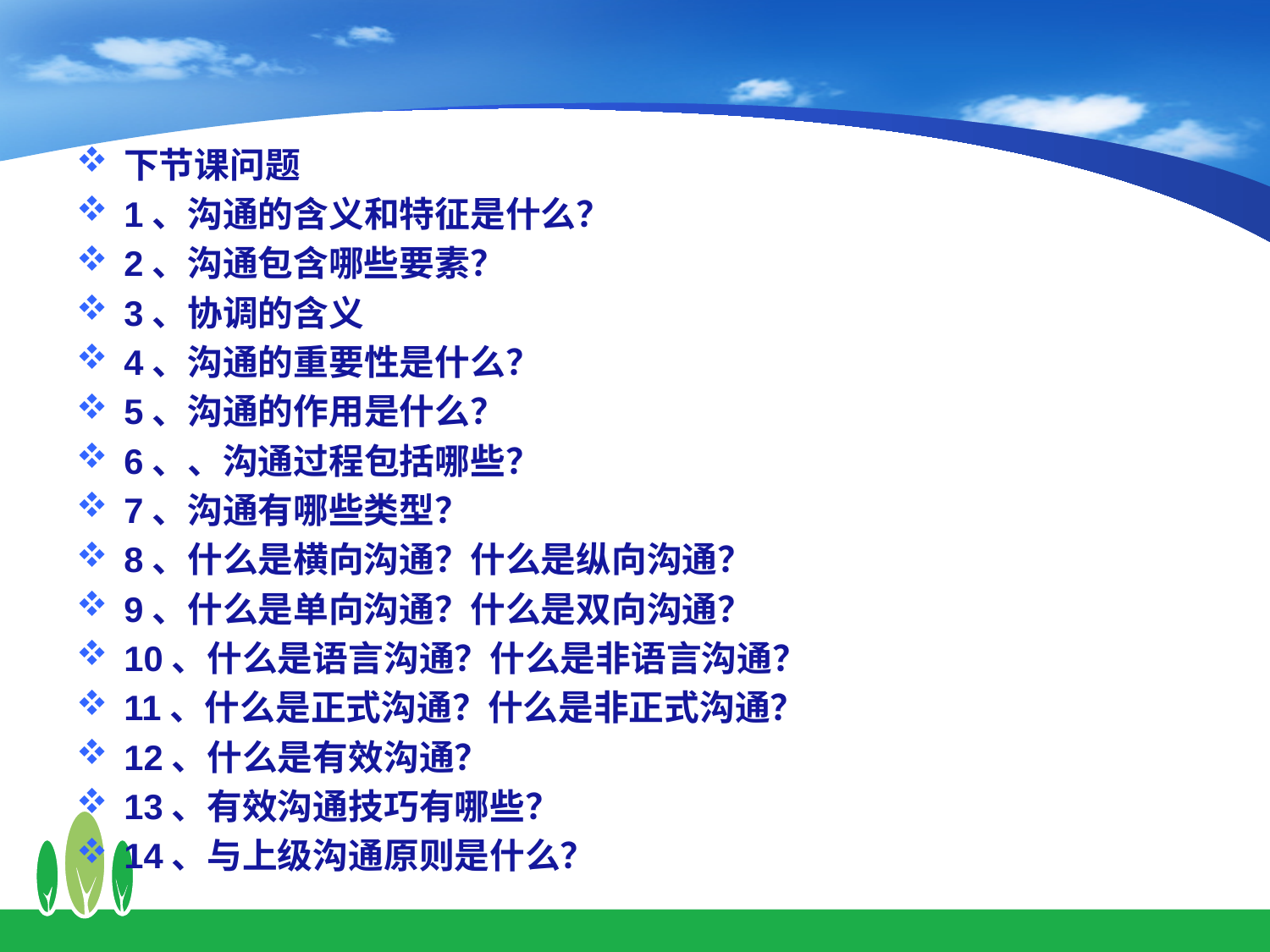

下节课问题
1、沟通的含义和特征是什么？
2、沟通包含哪些要素？
3、协调的含义
4、沟通的重要性是什么？
5、沟通的作用是什么？
6、、沟通过程包括哪些？
7、沟通有哪些类型？
8、什么是横向沟通？什么是纵向沟通？
9、什么是单向沟通？什么是双向沟通？
10、什么是语言沟通？什么是非语言沟通？
11、什么是正式沟通？什么是非正式沟通？
12、什么是有效沟通？
13、有效沟通技巧有哪些？
14、与上级沟通原则是什么？

68